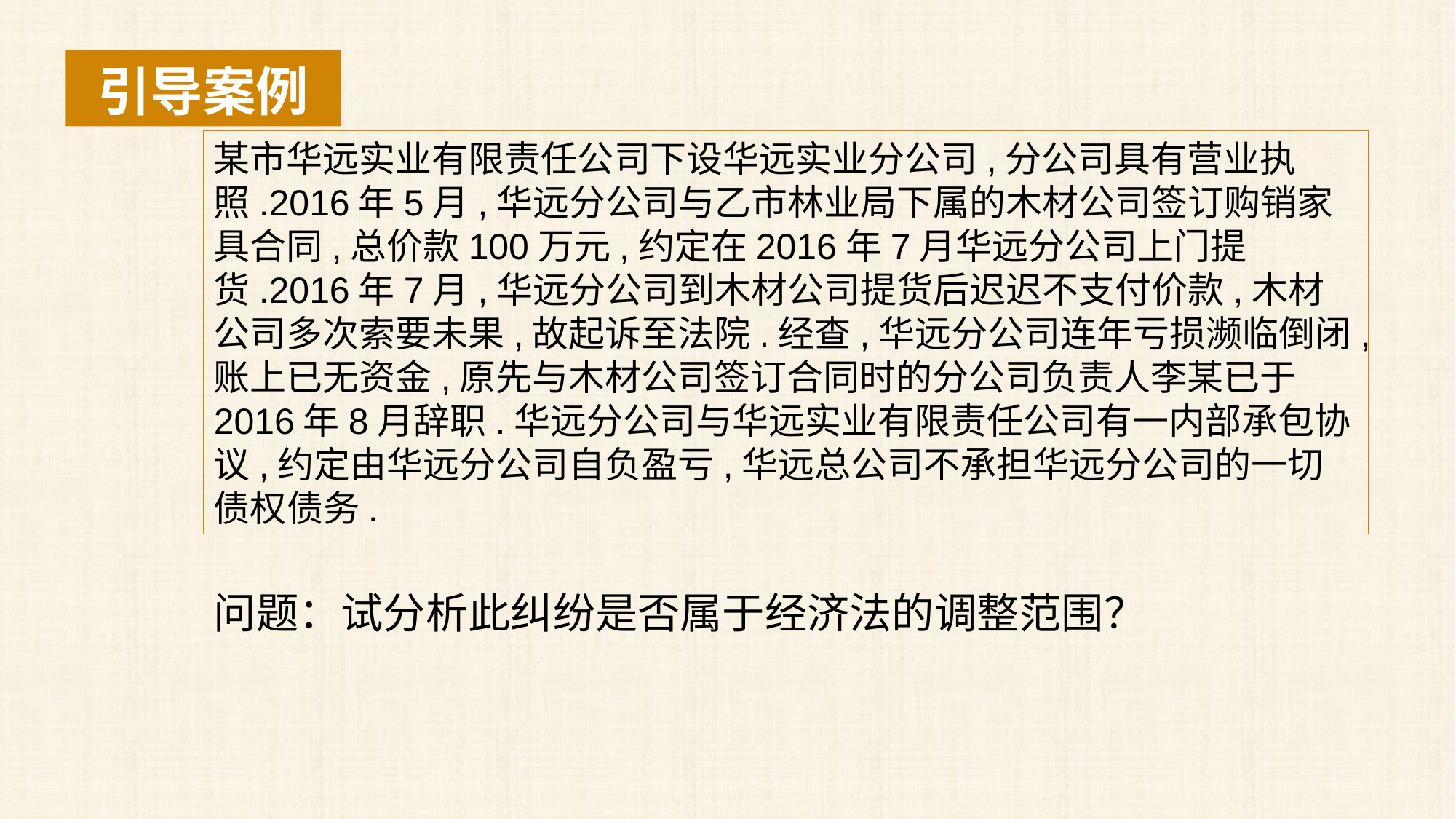

引导案例
某市华远实业有限责任公司下设华远实业分公司,分公司具有营业执照.2016年5月,华远分公司与乙市林业局下属的木材公司签订购销家具合同,总价款100万元,约定在2016年7月华远分公司上门提货.2016年7月,华远分公司到木材公司提货后迟迟不支付价款,木材公司多次索要未果,故起诉至法院.经查,华远分公司连年亏损濒临倒闭,账上已无资金,原先与木材公司签订合同时的分公司负责人李某已于2016年8月辞职.华远分公司与华远实业有限责任公司有一内部承包协议,约定由华远分公司自负盈亏,华远总公司不承担华远分公司的一切债权债务.
问题：试分析此纠纷是否属于经济法的调整范围？